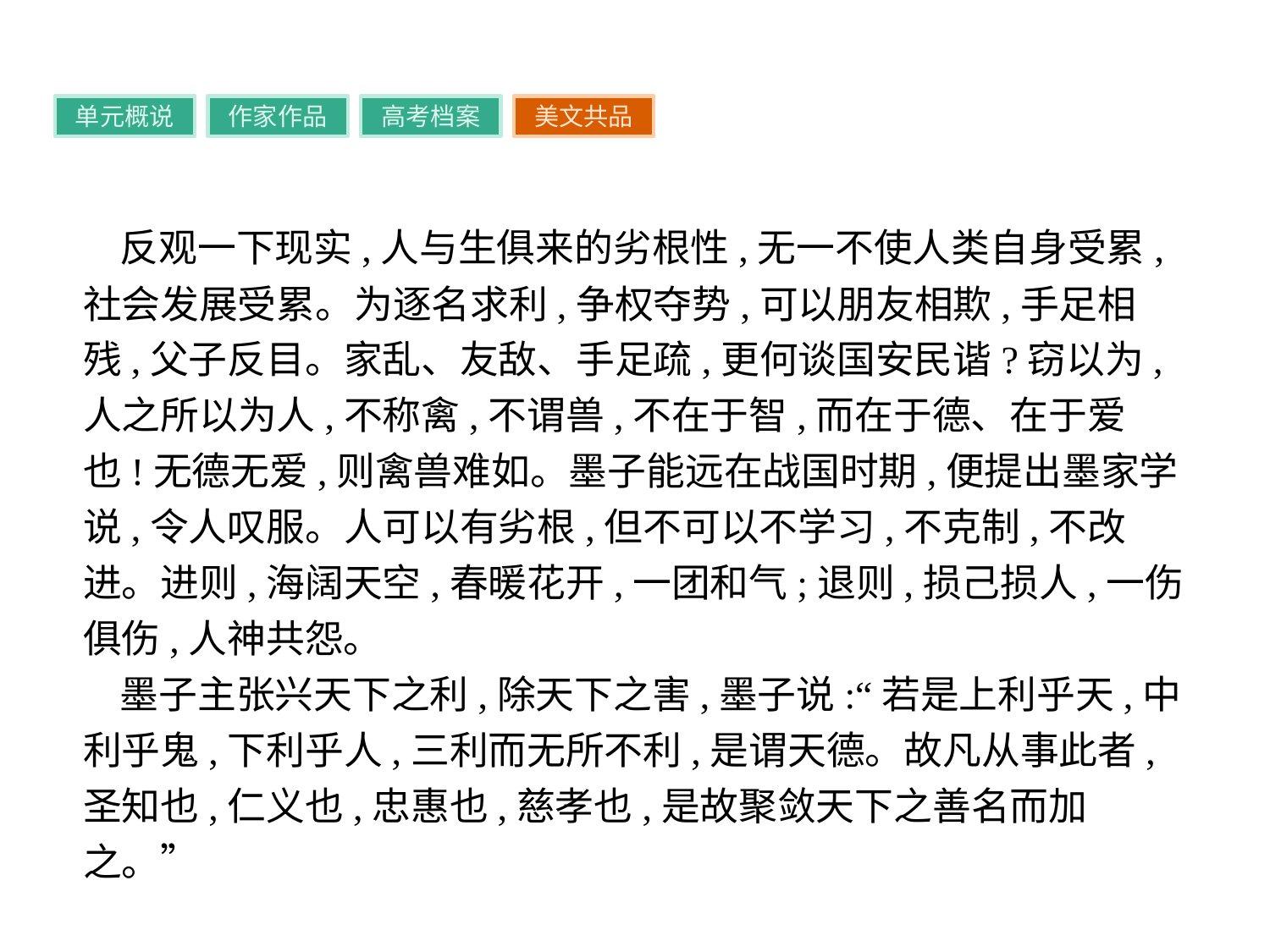

单元概说
作家作品
高考档案
美文共品
反观一下现实,人与生俱来的劣根性,无一不使人类自身受累,社会发展受累。为逐名求利,争权夺势,可以朋友相欺,手足相残,父子反目。家乱、友敌、手足疏,更何谈国安民谐?窃以为,人之所以为人,不称禽,不谓兽,不在于智,而在于德、在于爱也!无德无爱,则禽兽难如。墨子能远在战国时期,便提出墨家学说,令人叹服。人可以有劣根,但不可以不学习,不克制,不改进。进则,海阔天空,春暖花开,一团和气;退则,损己损人,一伤俱伤,人神共怨。
墨子主张兴天下之利,除天下之害,墨子说:“若是上利乎天,中利乎鬼,下利乎人,三利而无所不利,是谓天德。故凡从事此者,圣知也,仁义也,忠惠也,慈孝也,是故聚敛天下之善名而加之。”